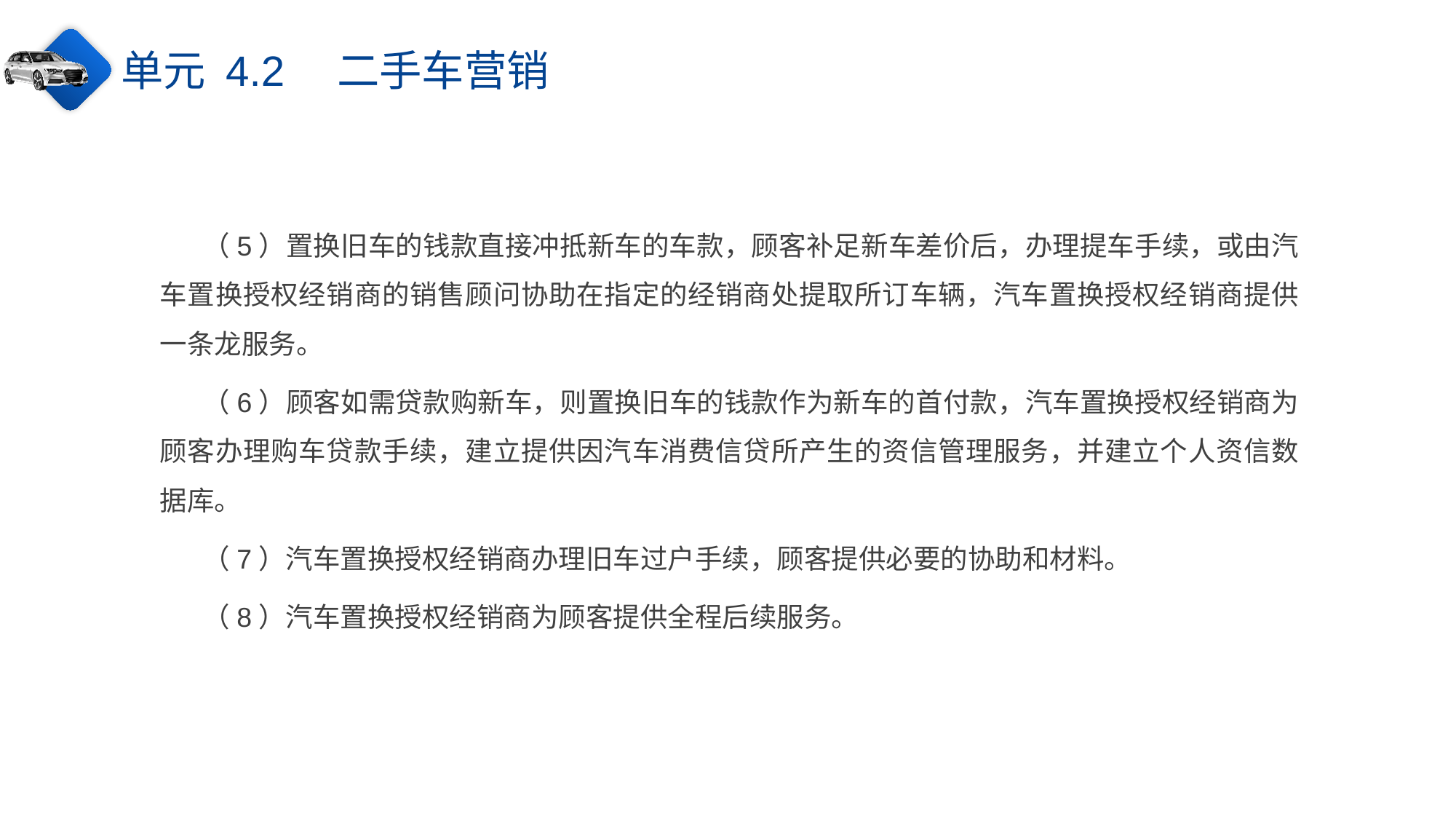

单元 4.2　二手车营销
（5）置换旧车的钱款直接冲抵新车的车款，顾客补足新车差价后，办理提车手续，或由汽车置换授权经销商的销售顾问协助在指定的经销商处提取所订车辆，汽车置换授权经销商提供一条龙服务。
（6）顾客如需贷款购新车，则置换旧车的钱款作为新车的首付款，汽车置换授权经销商为顾客办理购车贷款手续，建立提供因汽车消费信贷所产生的资信管理服务，并建立个人资信数据库。
（7）汽车置换授权经销商办理旧车过户手续，顾客提供必要的协助和材料。
（8）汽车置换授权经销商为顾客提供全程后续服务。